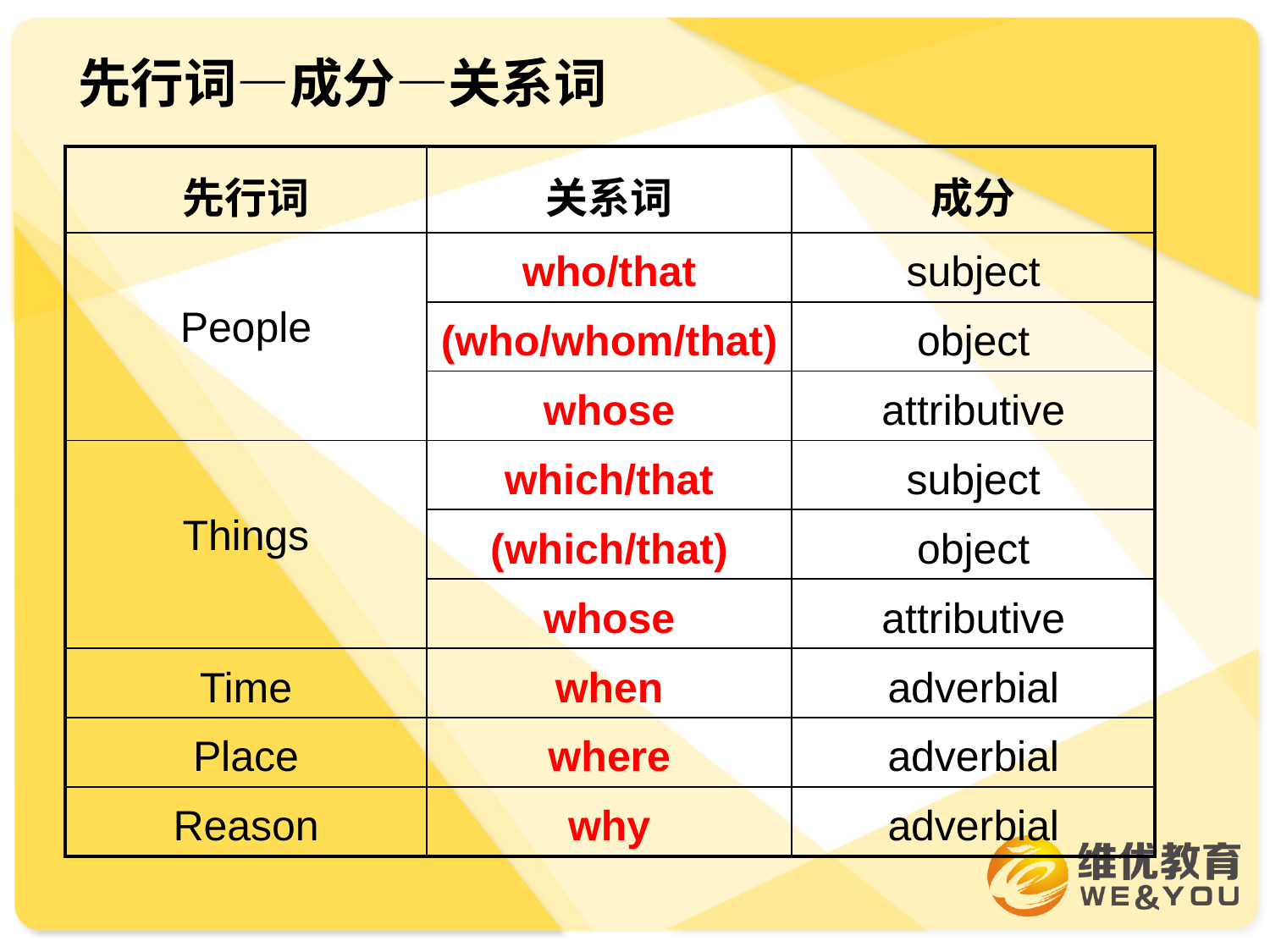

# 先行词—成分—关系词
| 先行词 | 关系词 | 成分 |
| --- | --- | --- |
| People | who/that | subject |
|  | (who/whom/that) | object |
|  | whose | attributive |
| Things | which/that | subject |
|  | (which/that) | object |
|  | whose | attributive |
| Time | when | adverbial |
| Place | where | adverbial |
| Reason | why | adverbial |